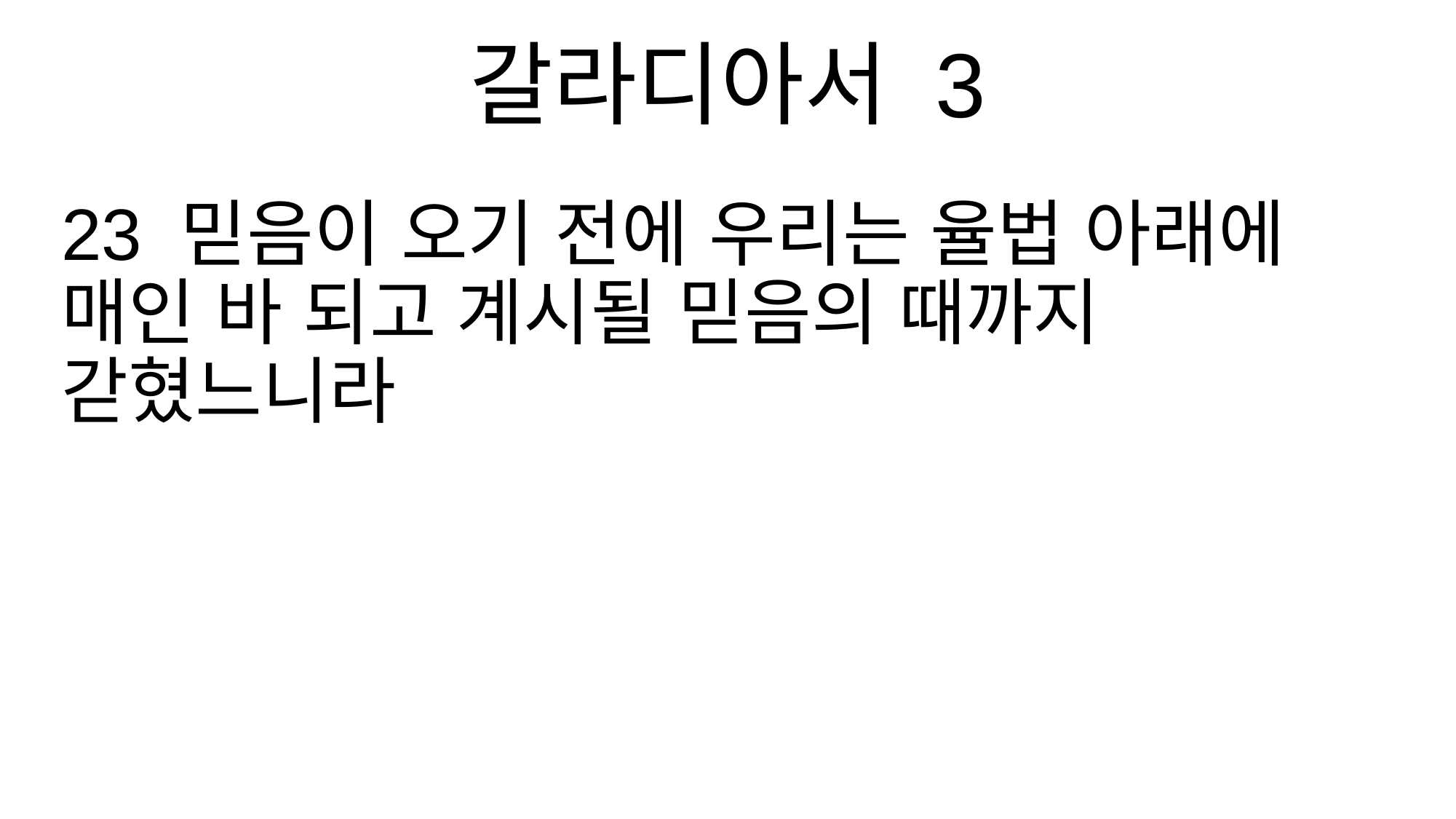

갈라디아서 3
23 믿음이 오기 전에 우리는 율법 아래에 매인 바 되고 계시될 믿음의 때까지 갇혔느니라